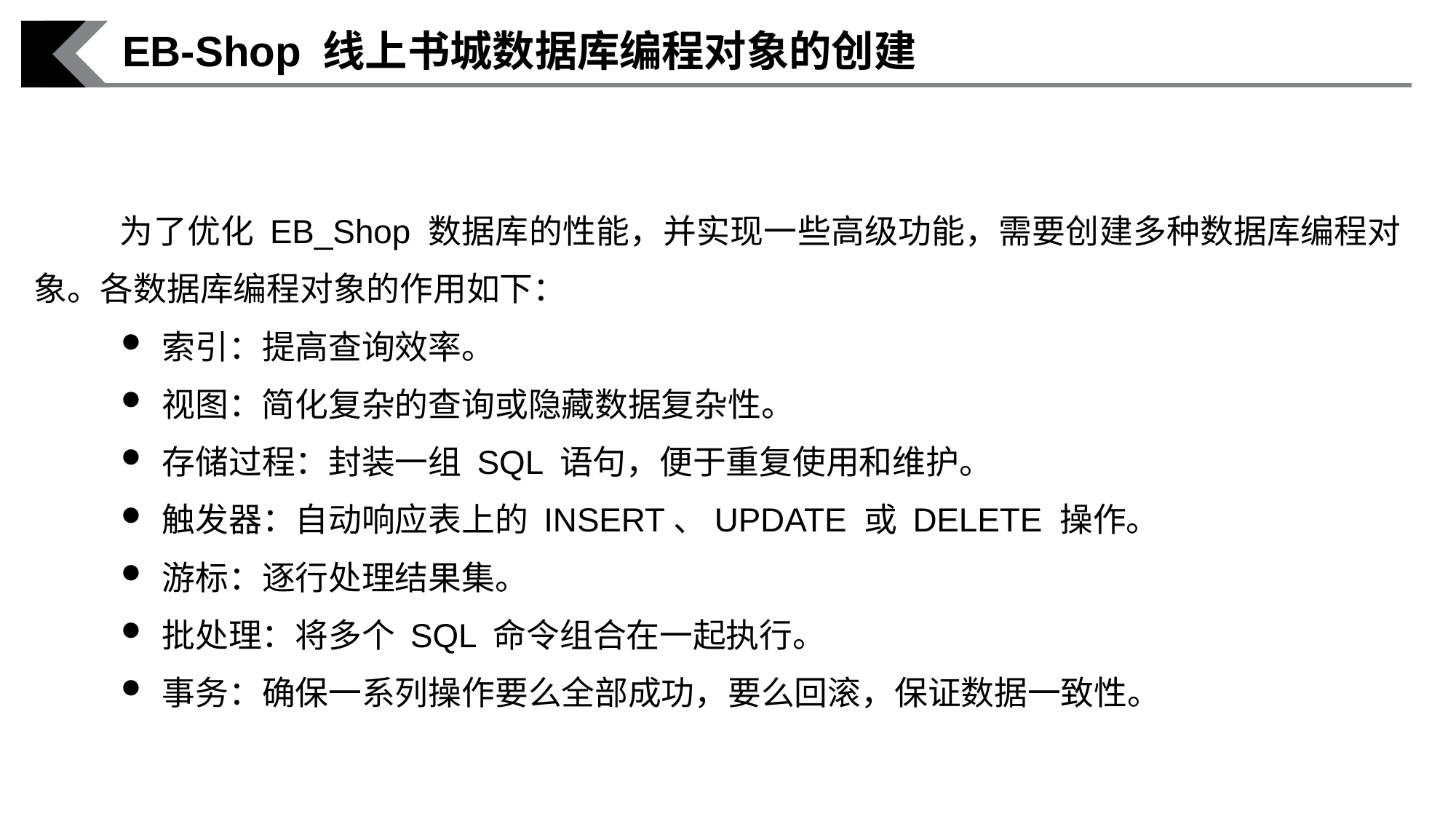

EB-Shop 线上书城数据库编程对象的创建
为了优化 EB_Shop 数据库的性能，并实现一些高级功能，需要创建多种数据库编程对象。各数据库编程对象的作用如下：
索引：提高查询效率。
视图：简化复杂的查询或隐藏数据复杂性。
存储过程：封装一组 SQL 语句，便于重复使用和维护。
触发器：自动响应表上的 INSERT、UPDATE 或 DELETE 操作。
游标：逐行处理结果集。
批处理：将多个 SQL 命令组合在一起执行。
事务：确保一系列操作要么全部成功，要么回滚，保证数据一致性。